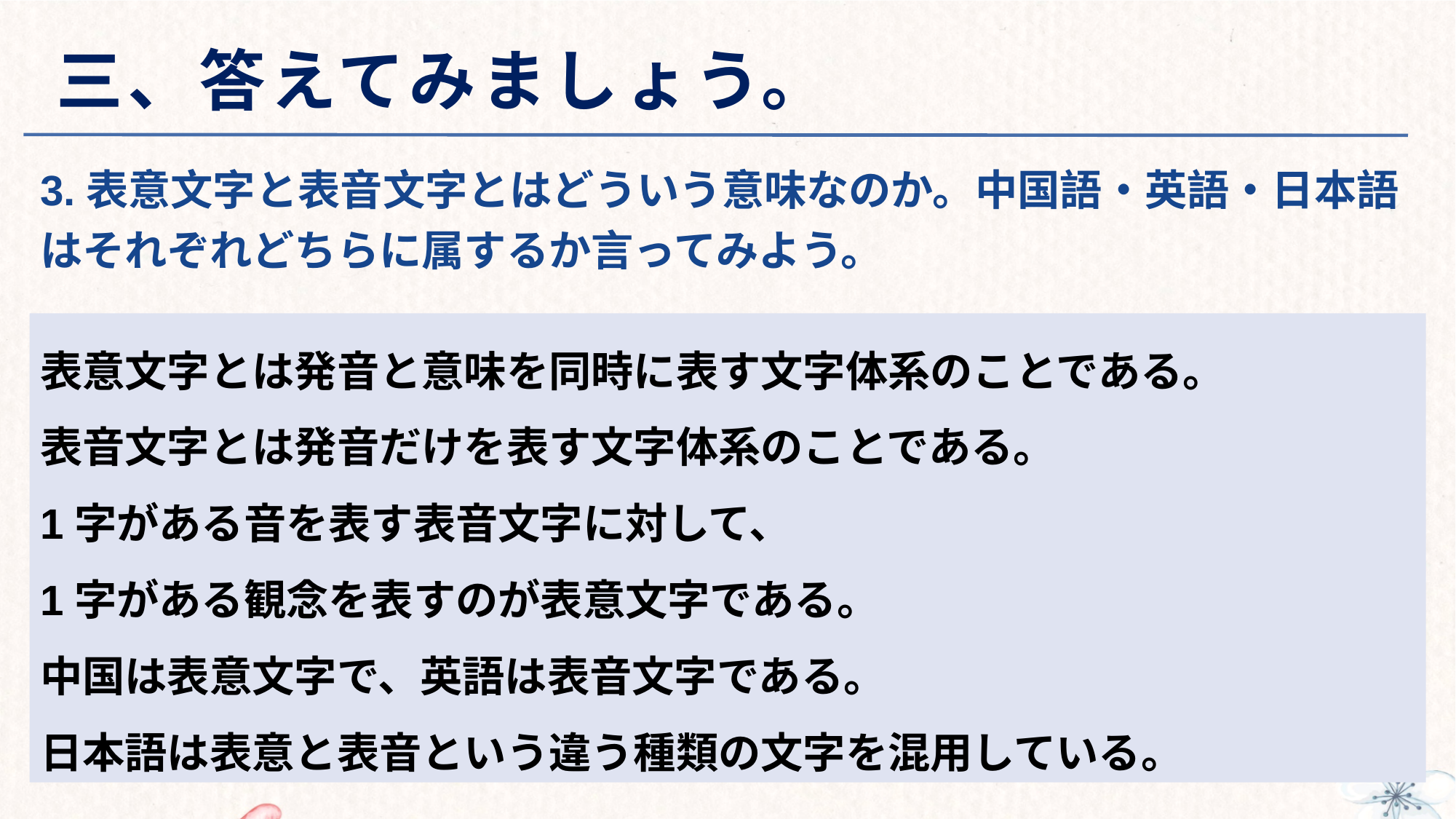

# 三、答えてみましょう。
3.表意文字と表音文字とはどういう意味なのか。中国語・英語・日本語はそれぞれどちらに属するか言ってみよう。
表意文字とは発音と意味を同時に表す文字体系のことである。
表音文字とは発音だけを表す文字体系のことである。
1字がある音を表す表音文字に対して、
1字がある観念を表すのが表意文字である。
中国は表意文字で、英語は表音文字である。
日本語は表意と表音という違う種類の文字を混用している。